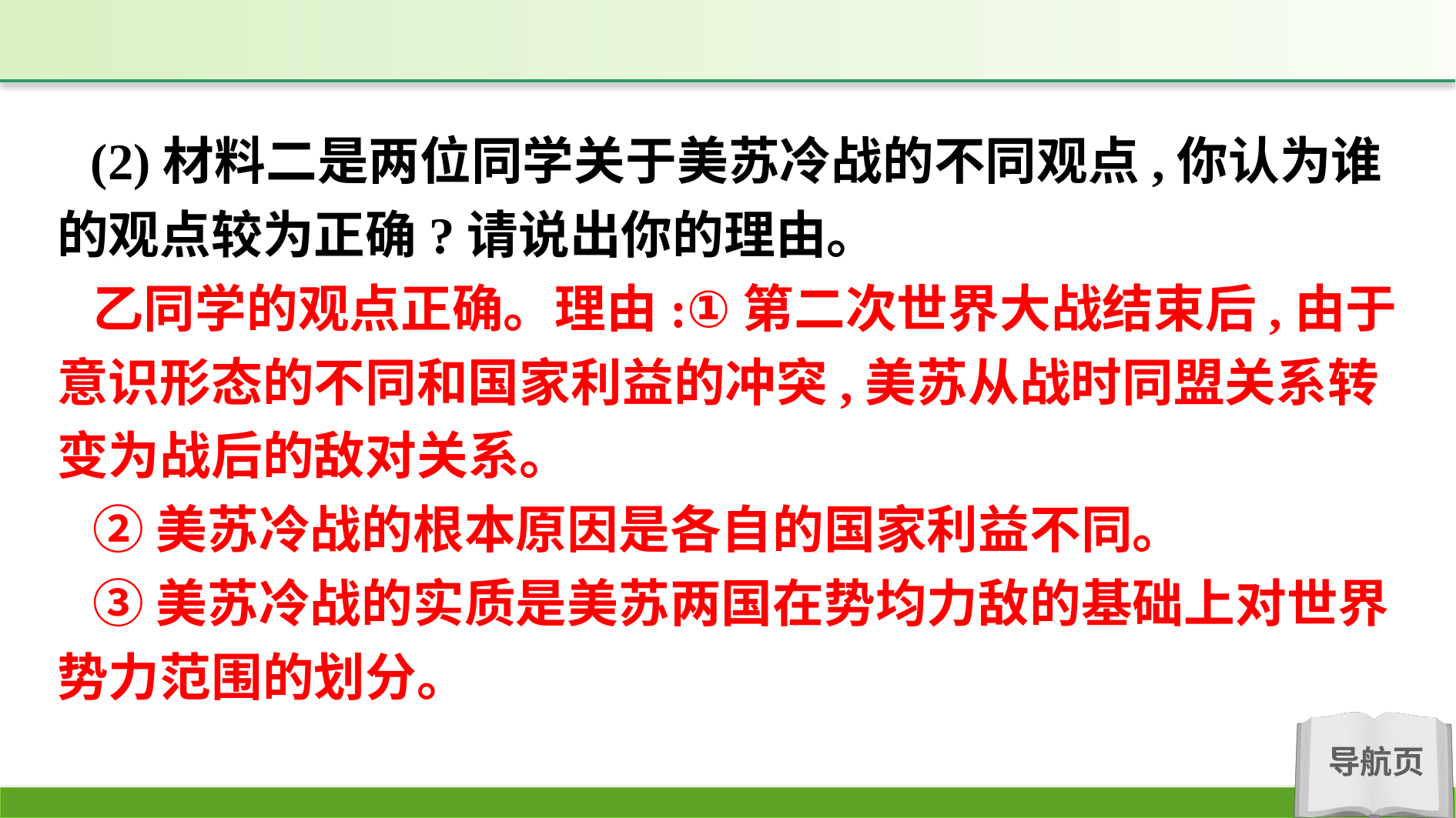

(2)材料二是两位同学关于美苏冷战的不同观点,你认为谁的观点较为正确?请说出你的理由。
乙同学的观点正确。理由:①第二次世界大战结束后,由于意识形态的不同和国家利益的冲突,美苏从战时同盟关系转变为战后的敌对关系。
②美苏冷战的根本原因是各自的国家利益不同。
③美苏冷战的实质是美苏两国在势均力敌的基础上对世界势力范围的划分。